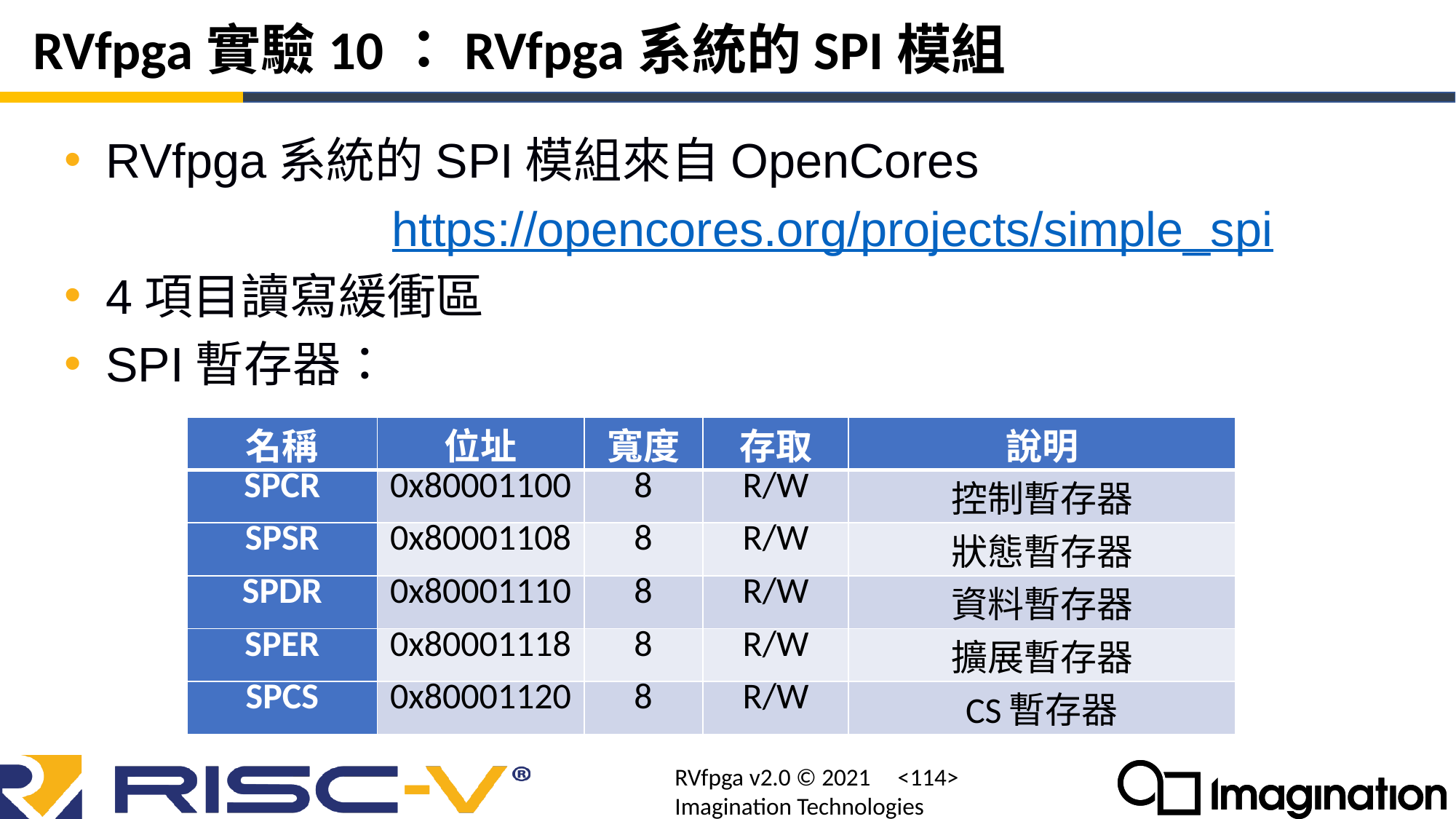

# RVfpga實驗10：RVfpga系統的SPI模組
RVfpga系統的SPI模組來自OpenCores
			https://opencores.org/projects/simple_spi
4項目讀寫緩衝區
SPI暫存器：
| 名稱 | 位址 | 寬度 | 存取 | 說明 |
| --- | --- | --- | --- | --- |
| SPCR | 0x80001100 | 8 | R/W | 控制暫存器 |
| SPSR | 0x80001108 | 8 | R/W | 狀態暫存器 |
| SPDR | 0x80001110 | 8 | R/W | 資料暫存器 |
| SPER | 0x80001118 | 8 | R/W | 擴展暫存器 |
| SPCS | 0x80001120 | 8 | R/W | CS暫存器 |